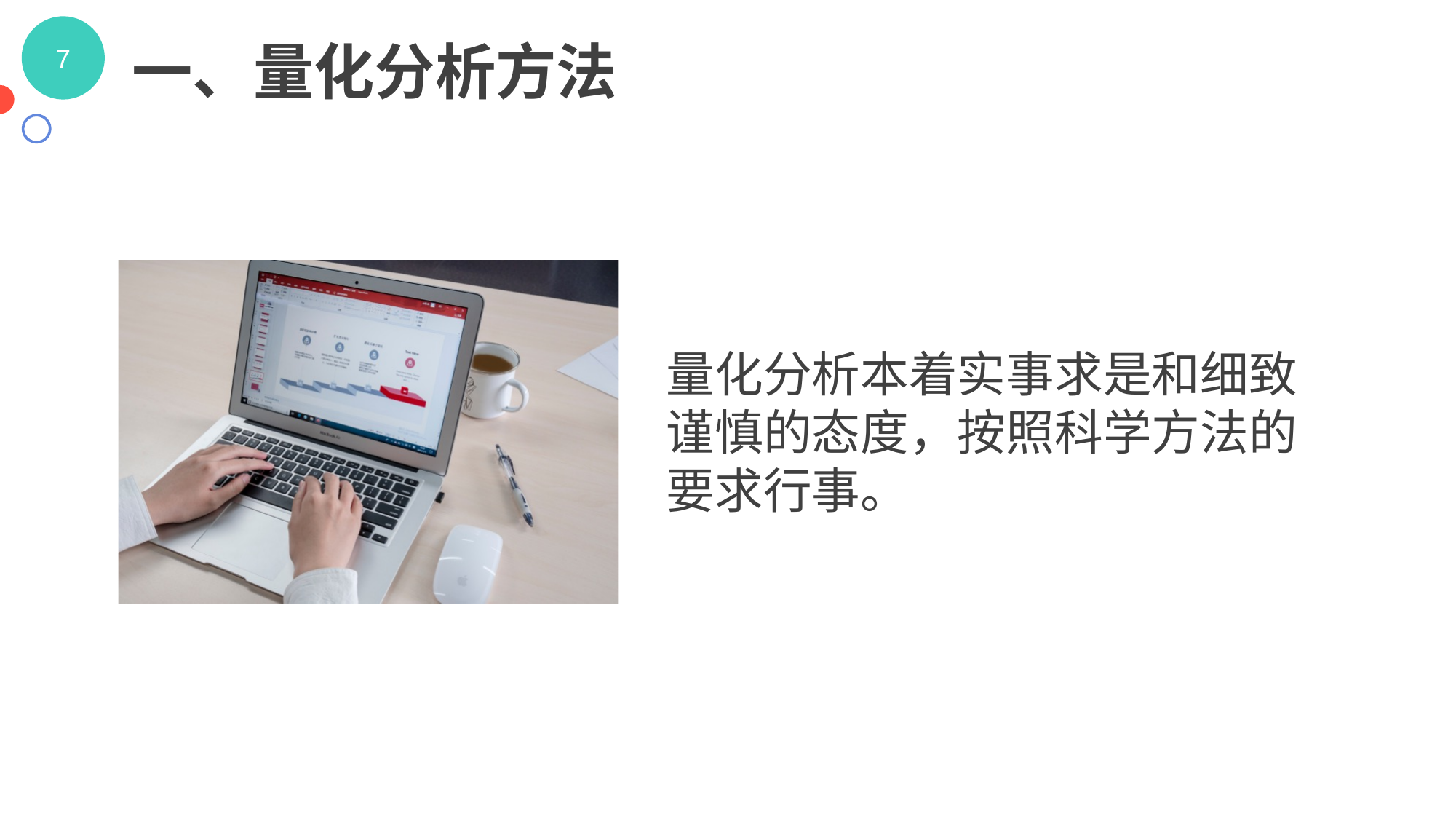

一、量化分析方法

量化分析本着实事求是和细致谨慎的态度，按照科学方法的要求行事。